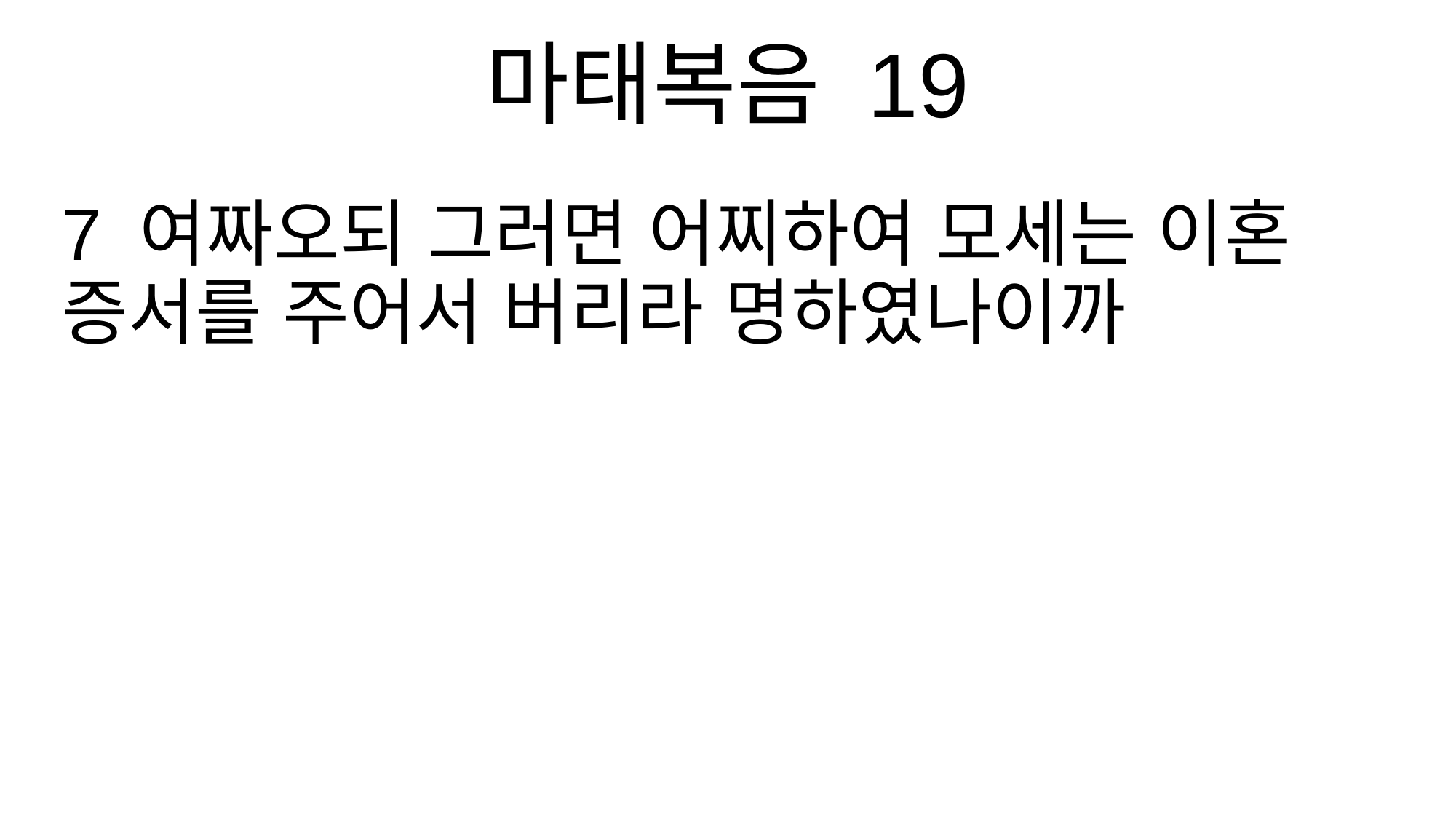

마태복음 19
7 여짜오되 그러면 어찌하여 모세는 이혼 증서를 주어서 버리라 명하였나이까